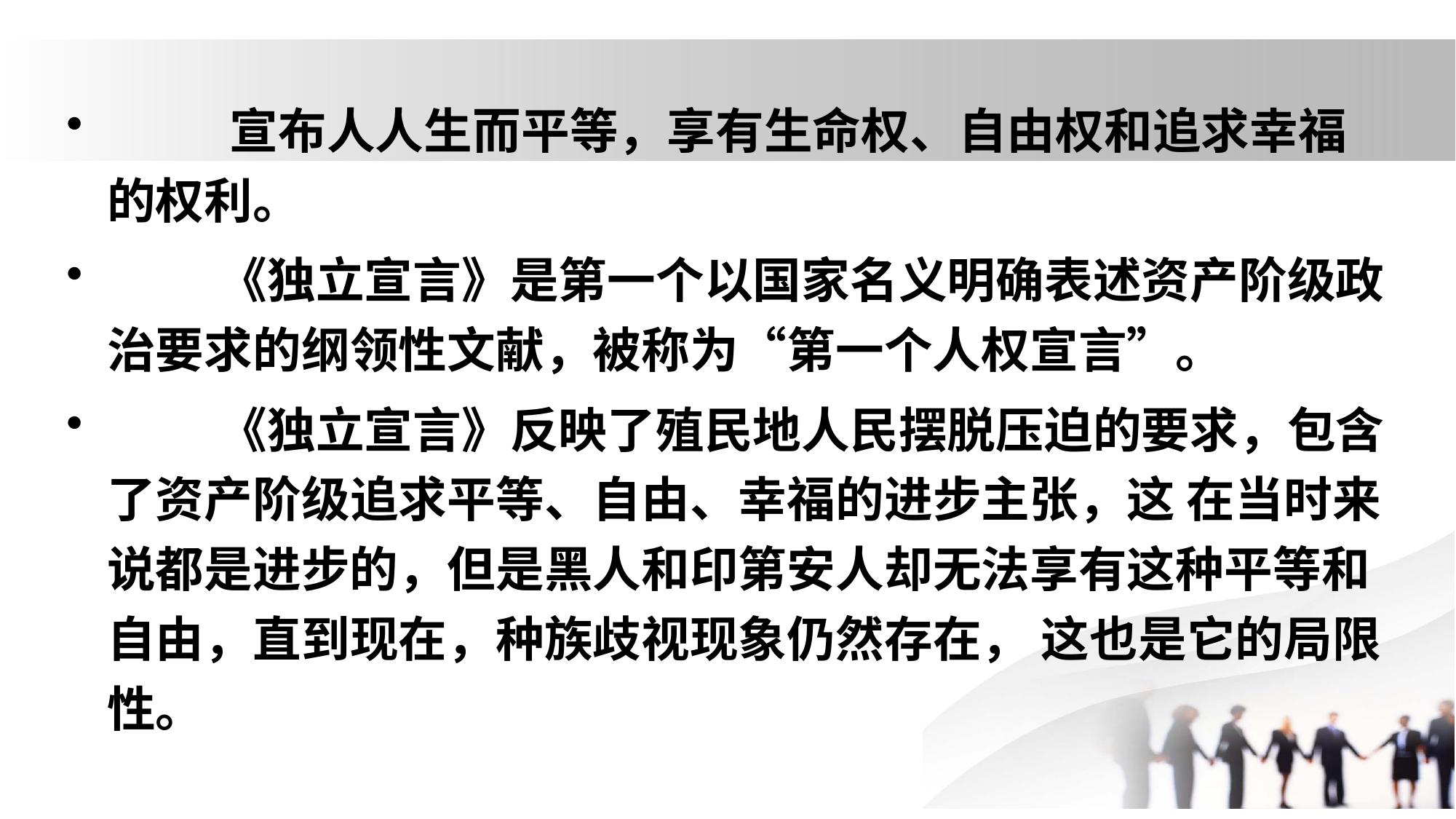

宣布人人生而平等，享有生命权、自由权和追求幸福的权利。
         《独立宣言》是第一个以国家名义明确表述资产阶级政治要求的纲领性文献，被称为“第一个人权宣言”。
         《独立宣言》反映了殖民地人民摆脱压迫的要求，包含了资产阶级追求平等、自由、幸福的进步主张，这 在当时来说都是进步的，但是黑人和印第安人却无法享有这种平等和自由，直到现在，种族歧视现象仍然存在， 这也是它的局限性。